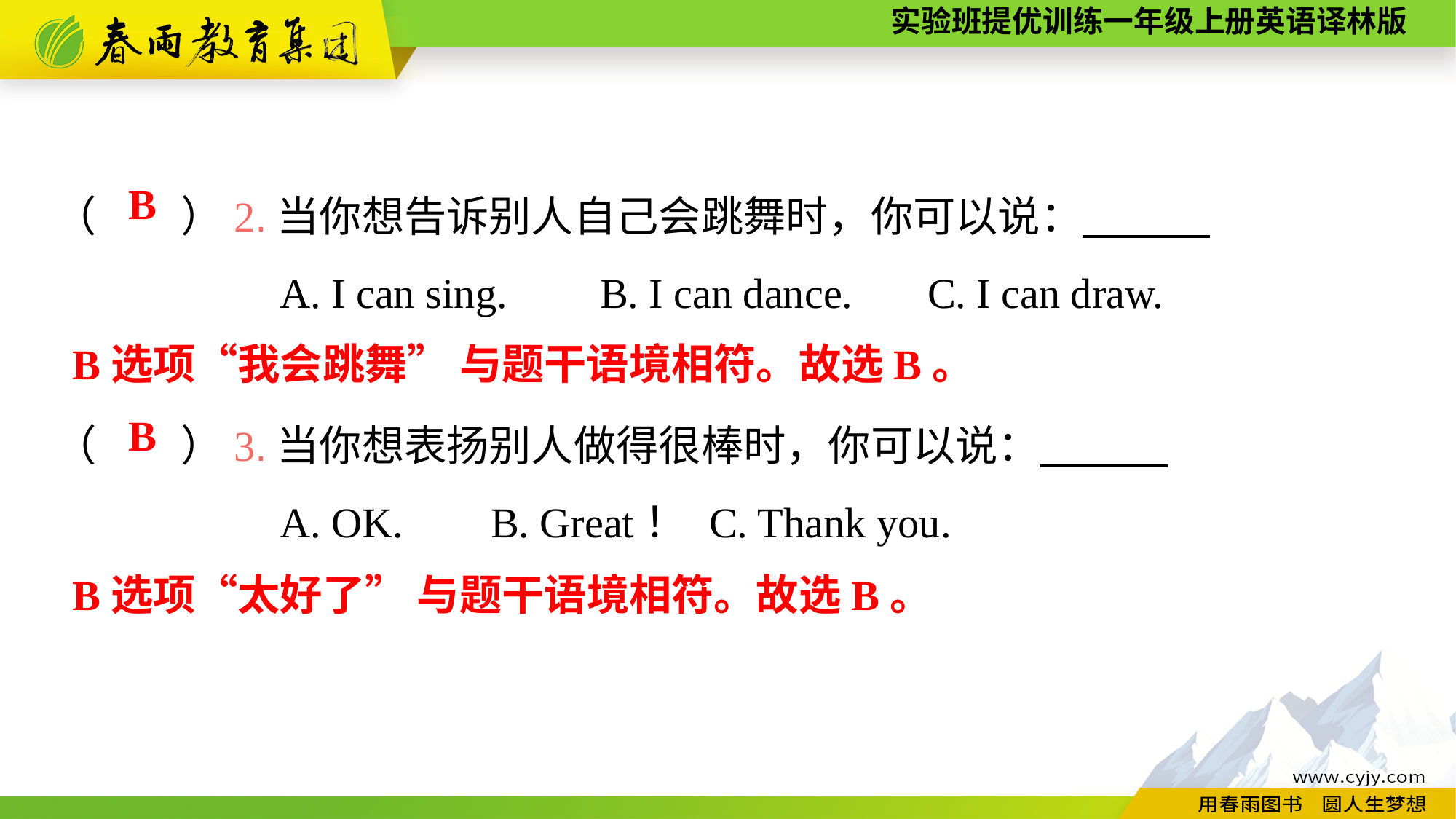

（　　）2.当你想告诉别人自己会跳舞时，你可以说：
A. I can sing.	B. I can dance.	C. I can draw.

（　　）3.当你想表扬别人做得很棒时，你可以说：
A. OK.	B. Great！	C. Thank you.
B
B选项“我会跳舞” 与题干语境相符。故选B。
B
B选项“太好了” 与题干语境相符。故选B。